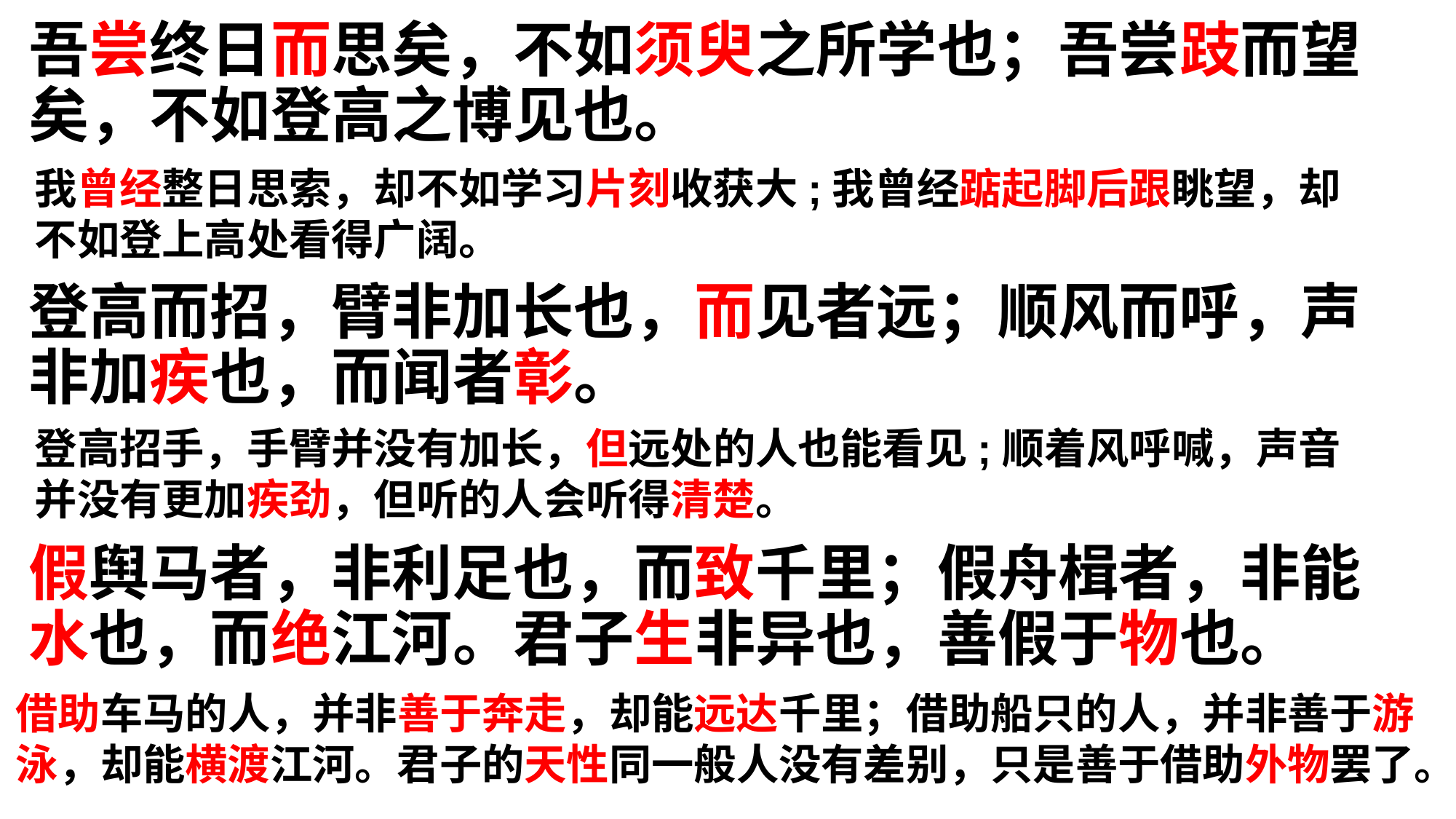

吾尝终日而思矣，不如须臾之所学也；吾尝跂而望矣，不如登高之博见也。

登高而招，臂非加长也，而见者远；顺风而呼，声非加疾也，而闻者彰。

假舆马者，非利足也，而致千里；假舟楫者，非能水也，而绝江河。君子生非异也，善假于物也。

我曾经整日思索，却不如学习片刻收获大;我曾经踮起脚后跟眺望，却不如登上高处看得广阔。
登高招手，手臂并没有加长，但远处的人也能看见;顺着风呼喊，声音并没有更加疾劲，但听的人会听得清楚。
借助车马的人，并非善于奔走，却能远达千里；借助船只的人，并非善于游泳，却能横渡江河。君子的天性同一般人没有差别，只是善于借助外物罢了。